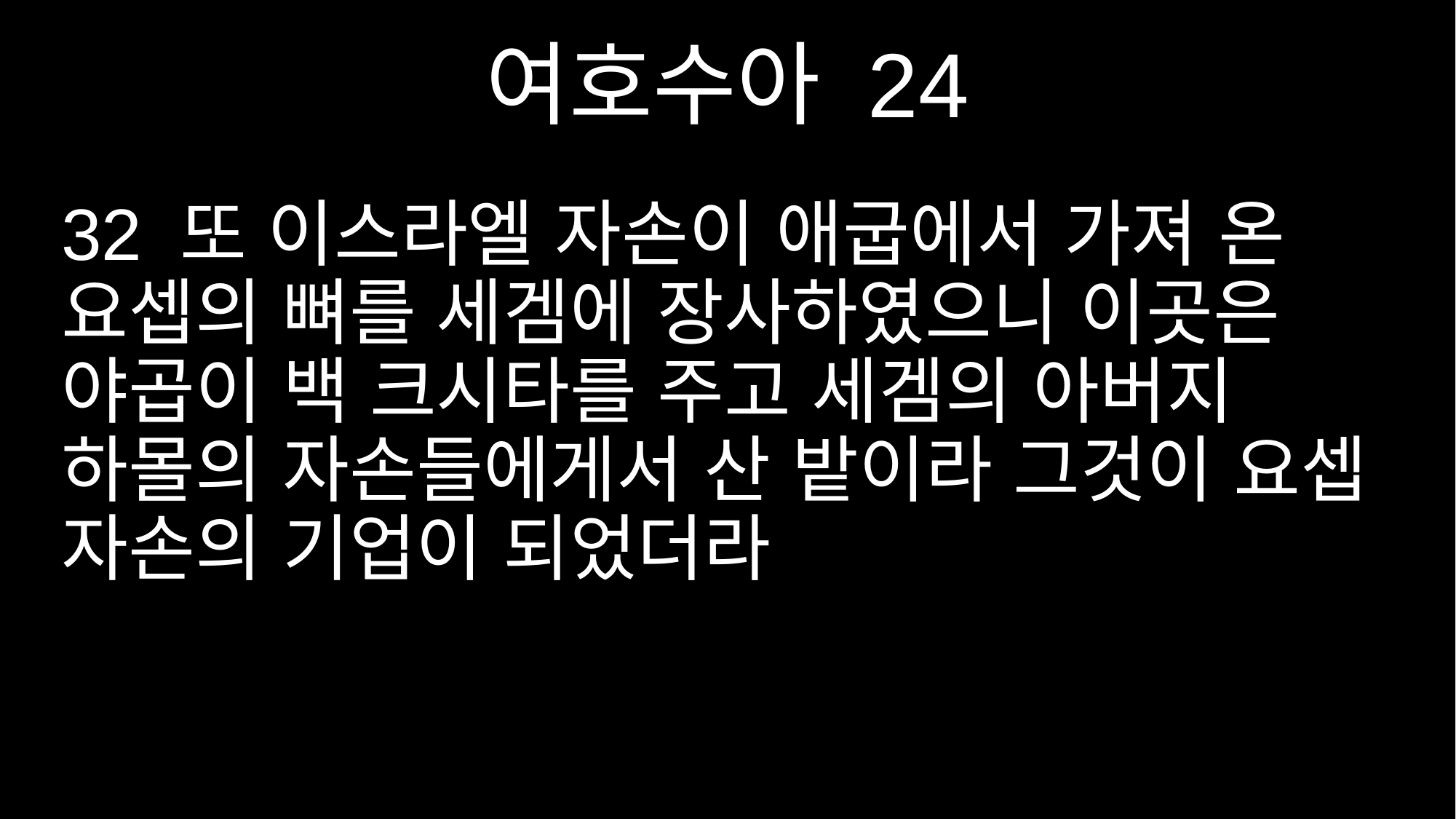

여호수아 24
32 또 이스라엘 자손이 애굽에서 가져 온 요셉의 뼈를 세겜에 장사하였으니 이곳은 야곱이 백 크시타를 주고 세겜의 아버지 하몰의 자손들에게서 산 밭이라 그것이 요셉 자손의 기업이 되었더라